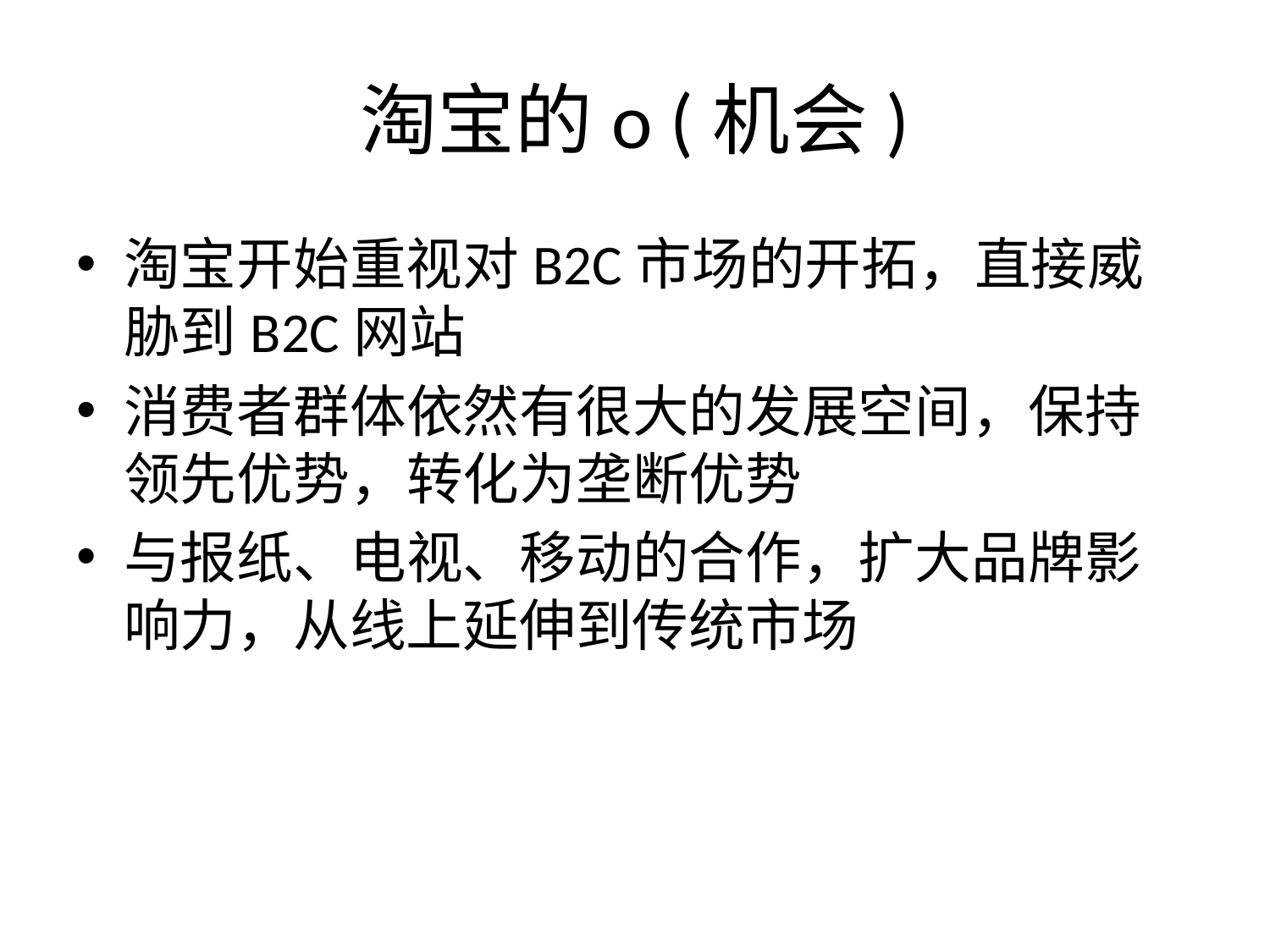

# 淘宝的o (机会)
淘宝开始重视对B2C市场的开拓，直接威胁到B2C网站
消费者群体依然有很大的发展空间，保持领先优势，转化为垄断优势
与报纸、电视、移动的合作，扩大品牌影响力，从线上延伸到传统市场